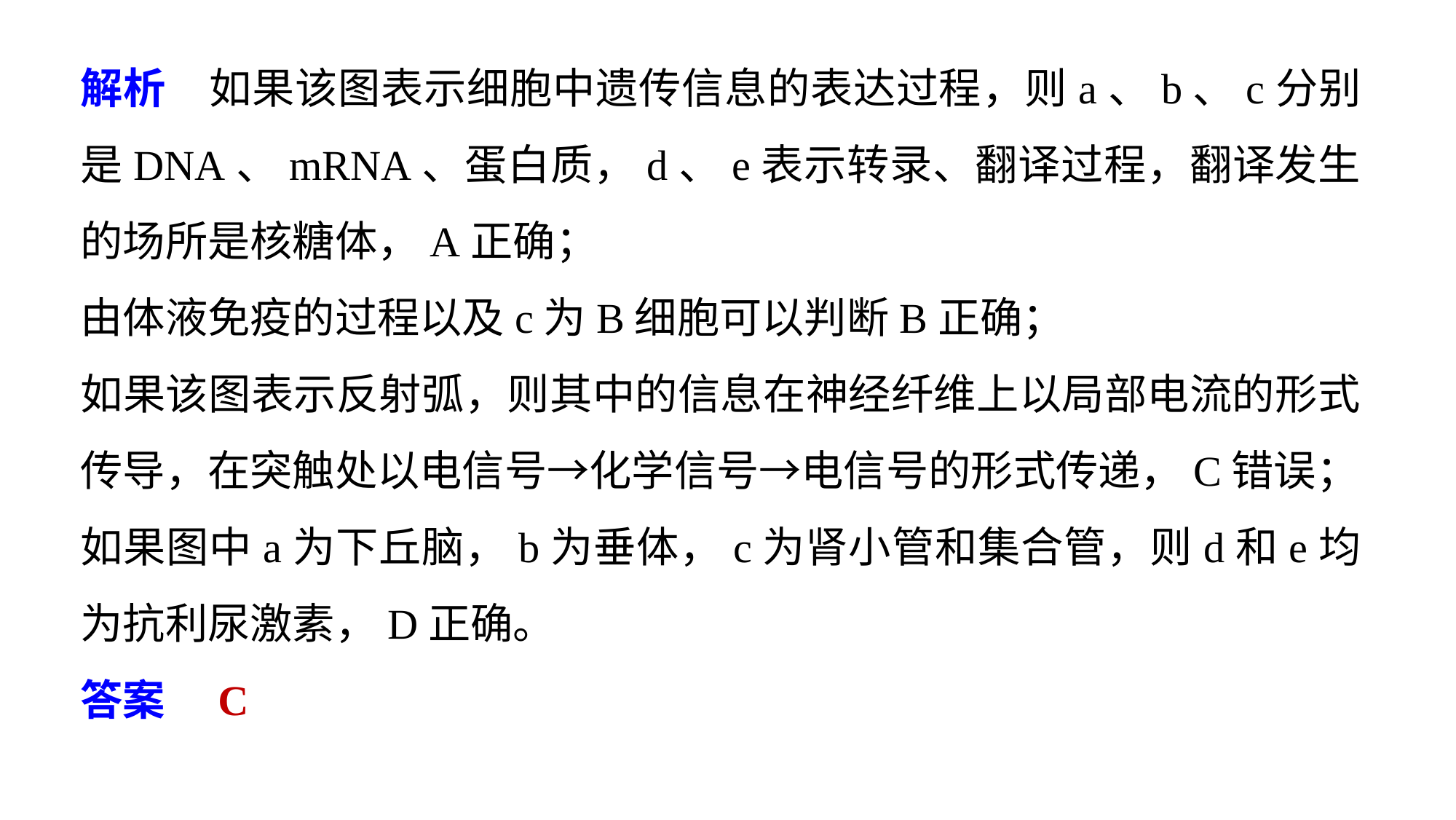

解析　如果该图表示细胞中遗传信息的表达过程，则a、b、c分别是DNA、mRNA、蛋白质，d、e表示转录、翻译过程，翻译发生的场所是核糖体，A正确；
由体液免疫的过程以及c为B细胞可以判断B正确；
如果该图表示反射弧，则其中的信息在神经纤维上以局部电流的形式传导，在突触处以电信号→化学信号→电信号的形式传递，C错误；
如果图中a为下丘脑，b为垂体，c为肾小管和集合管，则d和e均为抗利尿激素，D正确。
答案　C